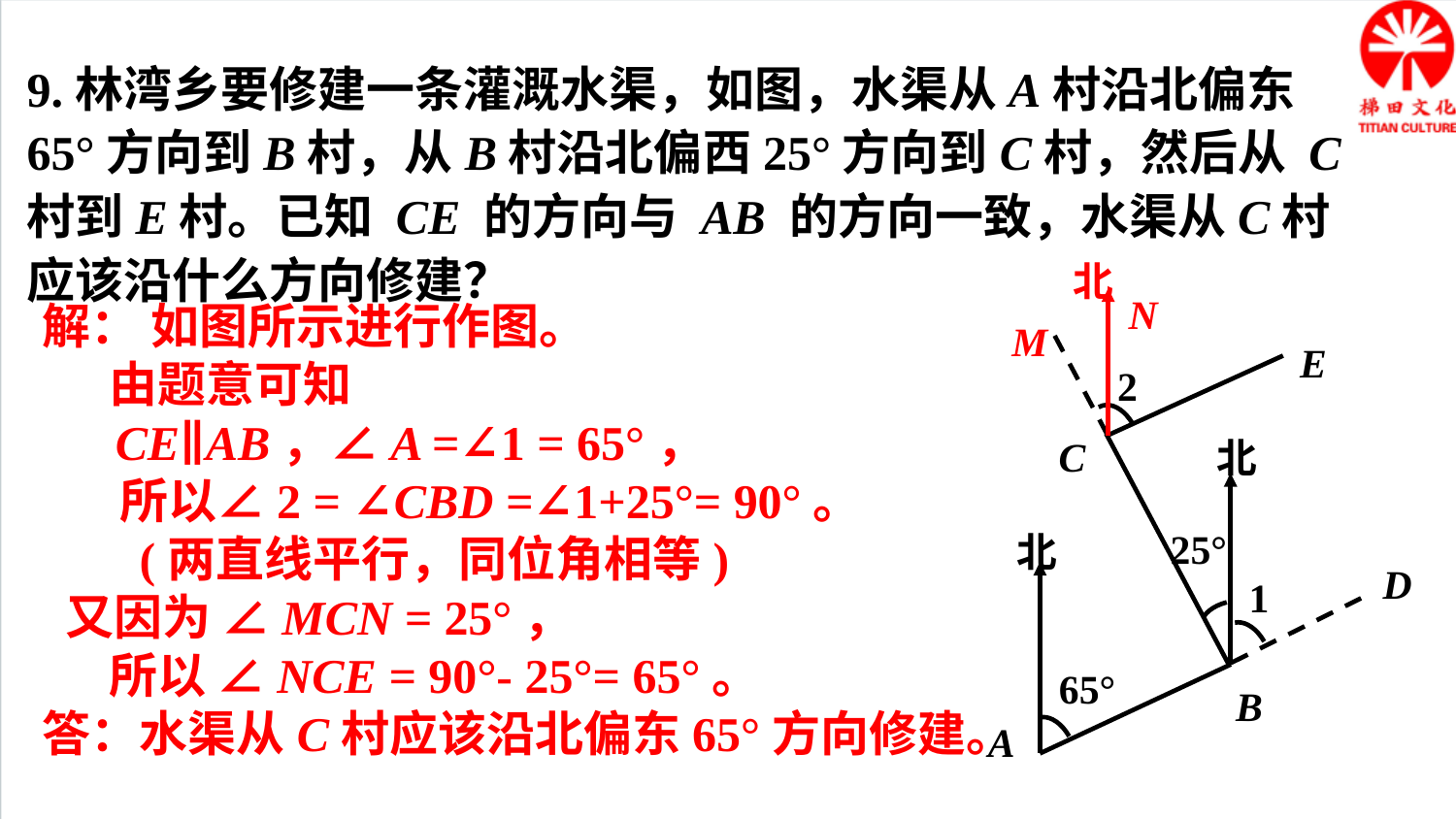

9.林湾乡要修建一条灌溉水渠，如图，水渠从A村沿北偏东 65°方向到B村，从B村沿北偏西25°方向到C村，然后从 C村到E村。已知 CE 的方向与 AB 的方向一致，水渠从C村应该沿什么方向修建？
北
N
解： 如图所示进行作图。
     由题意可知
      CE∥AB，∠A =∠1 = 65°，
      所以∠2 = ∠CBD =∠1+25°= 90°。
        (两直线平行，同位角相等)
 又因为 ∠MCN = 25°，
     所以 ∠NCE = 90°- 25°= 65°。
答：水渠从C村应该沿北偏东65°方向修建。
M
E
2

C
北
25°
北
D
1

65°
B
A